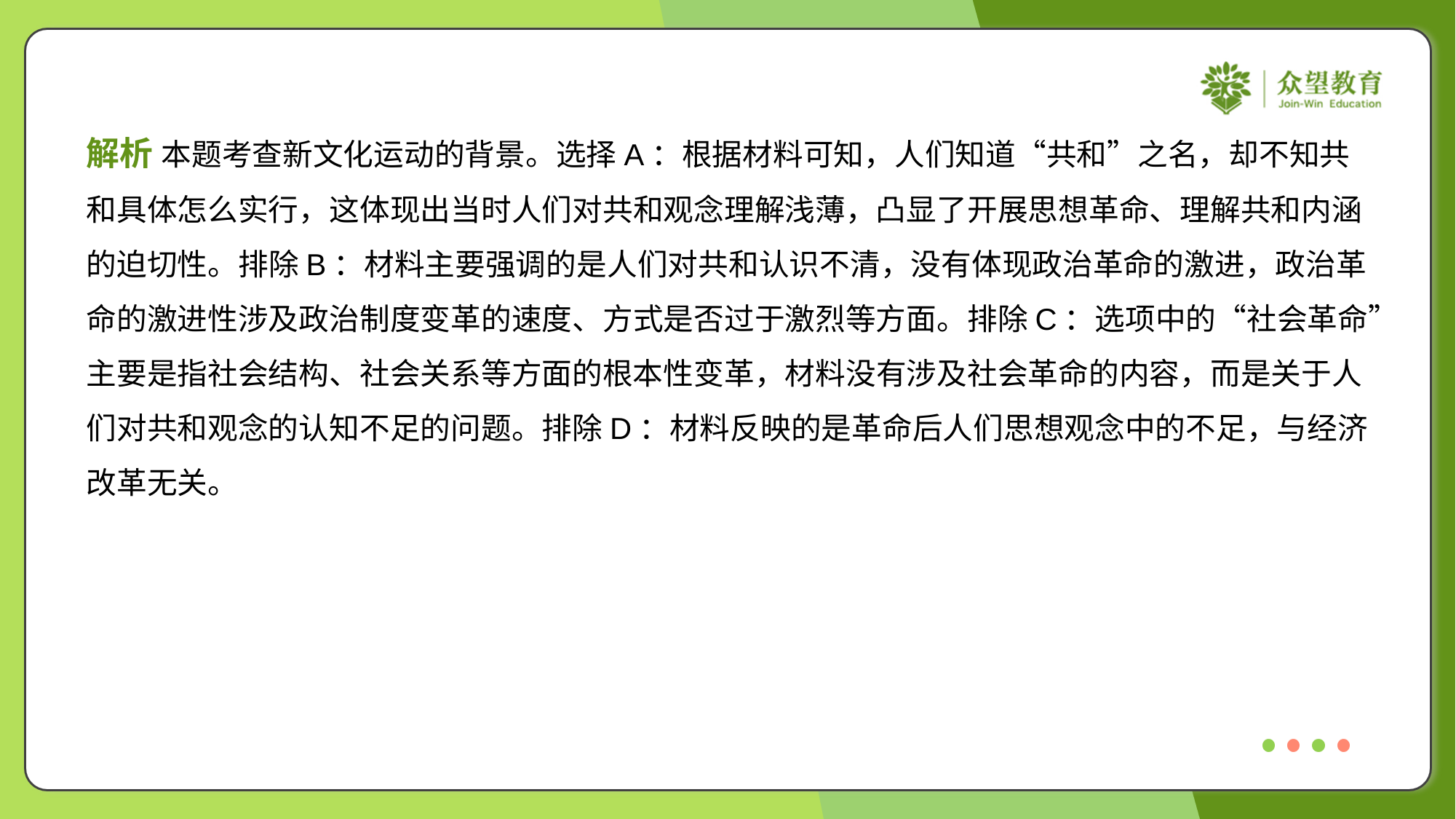

解析 本题考查新文化运动的背景。选择A：根据材料可知，人们知道“共和”之名，却不知共
和具体怎么实行，这体现出当时人们对共和观念理解浅薄，凸显了开展思想革命、理解共和内涵
的迫切性。排除B：材料主要强调的是人们对共和认识不清，没有体现政治革命的激进，政治革
命的激进性涉及政治制度变革的速度、方式是否过于激烈等方面。排除C：选项中的“社会革命”
主要是指社会结构、社会关系等方面的根本性变革，材料没有涉及社会革命的内容，而是关于人
们对共和观念的认知不足的问题。排除D：材料反映的是革命后人们思想观念中的不足，与经济
改革无关。